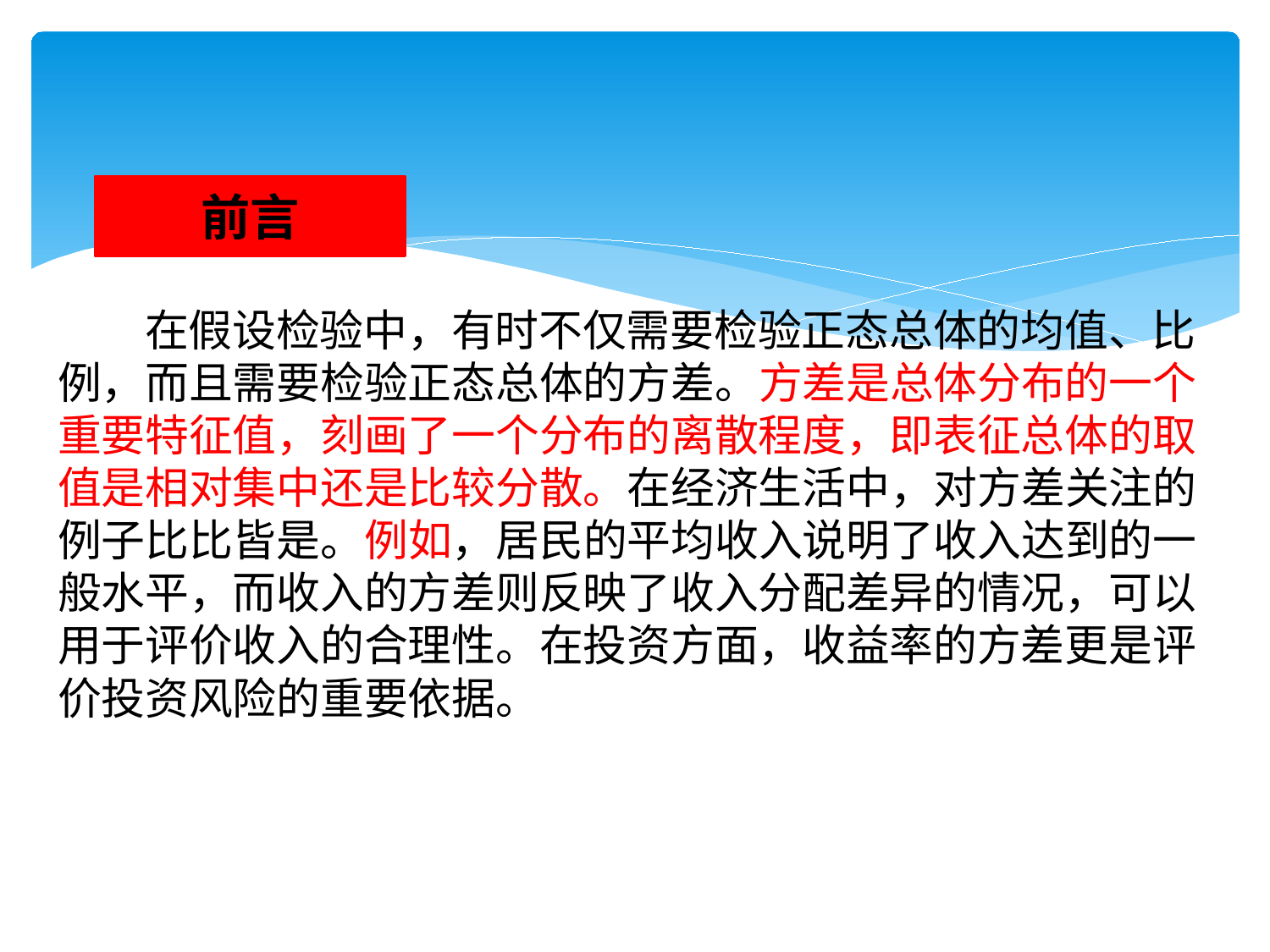

前言
        在假设检验中，有时不仅需要检验正态总体的均值、比例，而且需要检验正态总体的方差。方差是总体分布的一个重要特征值，刻画了一个分布的离散程度，即表征总体的取值是相对集中还是比较分散。在经济生活中，对方差关注的例子比比皆是。例如，居民的平均收入说明了收入达到的一般水平，而收入的方差则反映了收入分配差异的情况，可以用于评价收入的合理性。在投资方面，收益率的方差更是评价投资风险的重要依据。